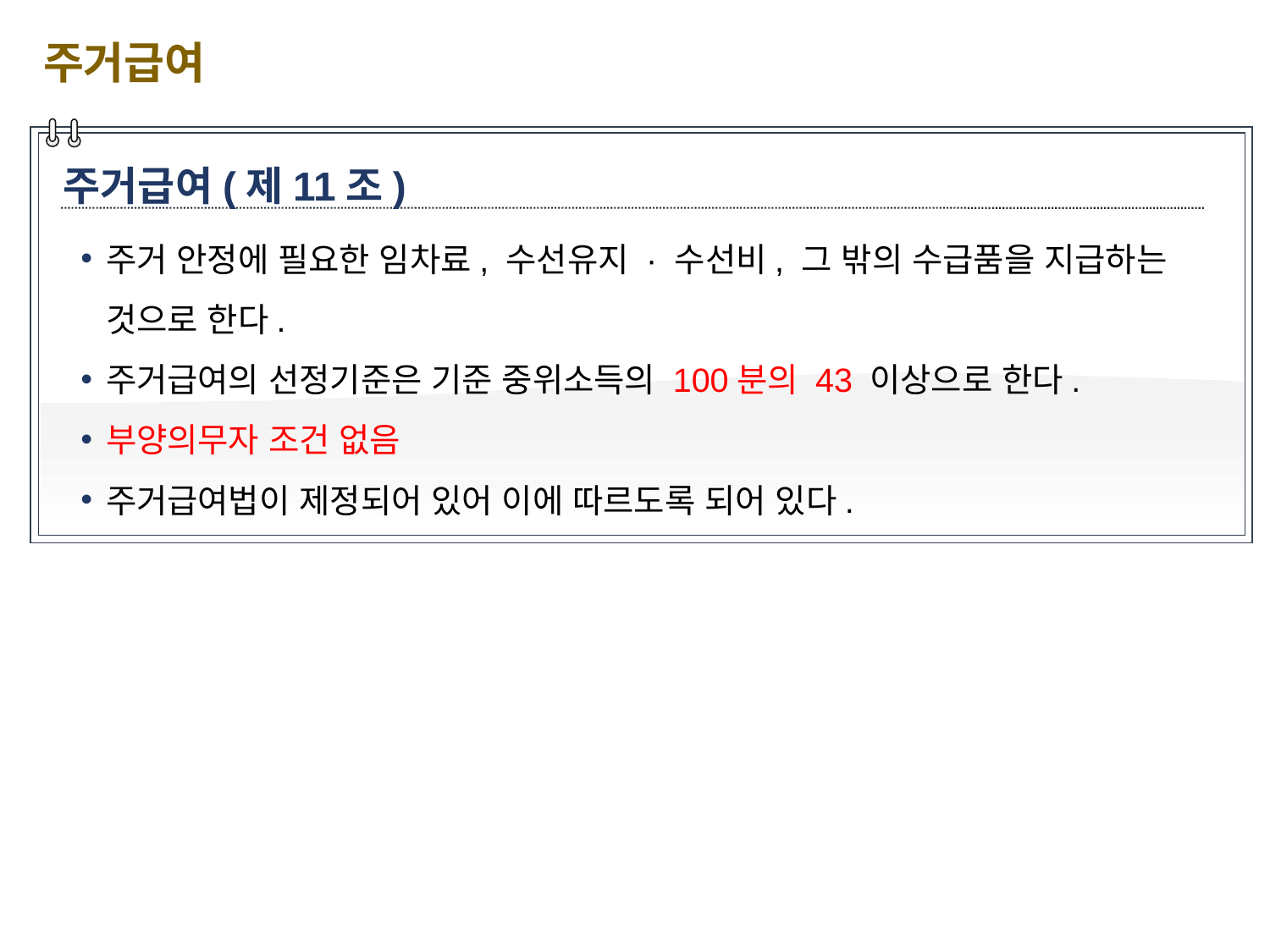

주거급여

주거급여(제11조)

주거 안정에 필요한 임차료, 수선유지 · 수선비, 그 밖의 수급품을 지급하는 것으로 한다.
주거급여의 선정기준은 기준 중위소득의 100분의 43 이상으로 한다.
부양의무자 조건 없음
주거급여법이 제정되어 있어 이에 따르도록 되어 있다.